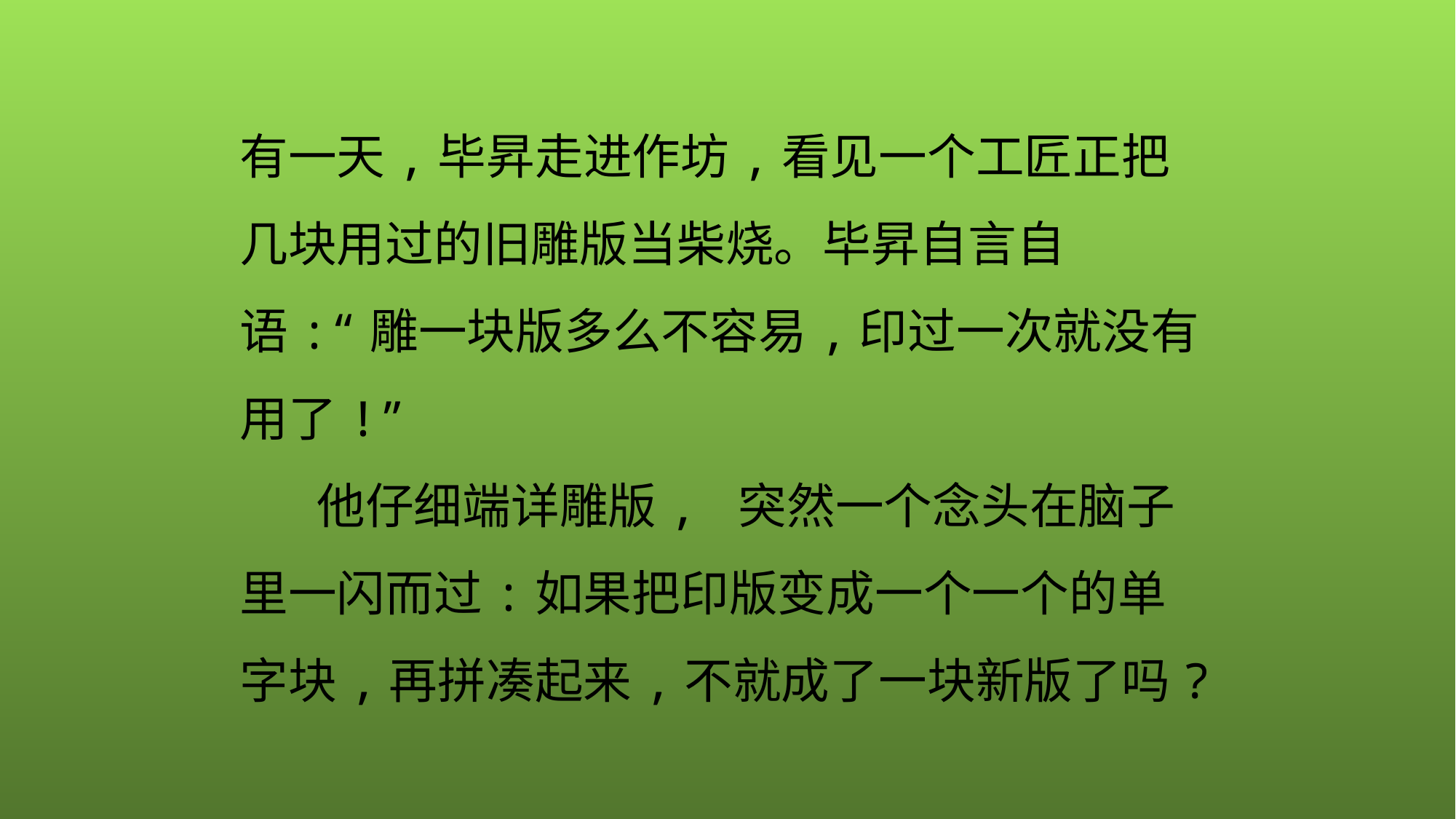

有一天,毕昇走进作坊,看见一个工匠正把几块用过的旧雕版当柴烧。毕昇自言自语:“雕一块版多么不容易,印过一次就没有用了!”
 他仔细端详雕版, 突然一个念头在脑子里一闪而过:如果把印版变成一个一个的单字块,再拼凑起来,不就成了一块新版了吗?